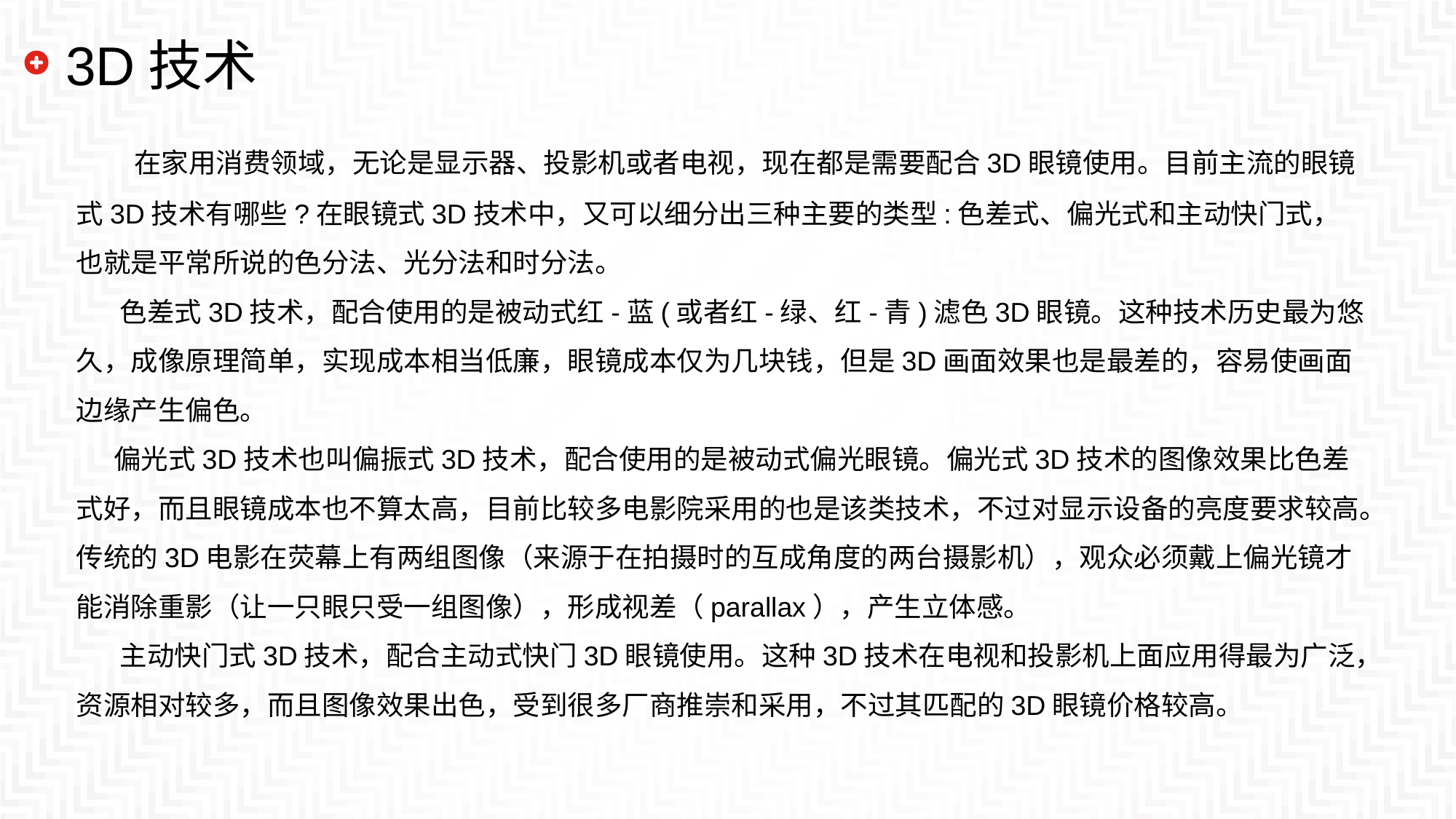

# 3D技术
      在家用消费领域，无论是显示器、投影机或者电视，现在都是需要配合3D眼镜使用。目前主流的眼镜式3D技术有哪些?在眼镜式3D技术中，又可以细分出三种主要的类型:色差式、偏光式和主动快门式，也就是平常所说的色分法、光分法和时分法。
      色差式3D技术，配合使用的是被动式红-蓝(或者红-绿、红-青)滤色3D眼镜。这种技术历史最为悠久，成像原理简单，实现成本相当低廉，眼镜成本仅为几块钱，但是3D画面效果也是最差的，容易使画面边缘产生偏色。
     偏光式3D技术也叫偏振式3D技术，配合使用的是被动式偏光眼镜。偏光式3D技术的图像效果比色差式好，而且眼镜成本也不算太高，目前比较多电影院采用的也是该类技术，不过对显示设备的亮度要求较高。传统的3D电影在荧幕上有两组图像（来源于在拍摄时的互成角度的两台摄影机），观众必须戴上偏光镜才能消除重影（让一只眼只受一组图像），形成视差（parallax），产生立体感。
      主动快门式3D技术，配合主动式快门3D眼镜使用。这种3D技术在电视和投影机上面应用得最为广泛，资源相对较多，而且图像效果出色，受到很多厂商推崇和采用，不过其匹配的3D眼镜价格较高。